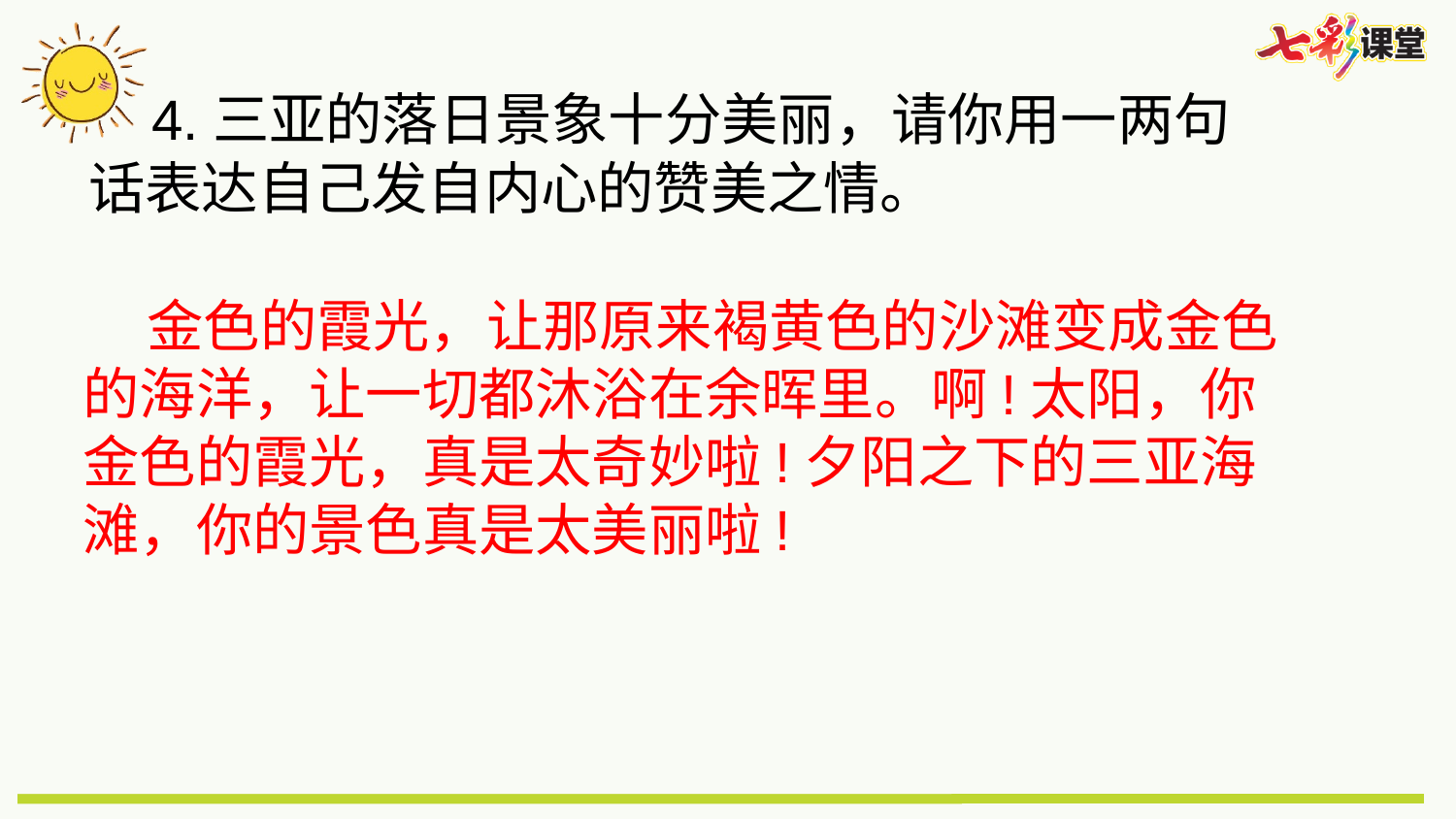

4.三亚的落日景象十分美丽，请你用一两句话表达自己发自内心的赞美之情。
    金色的霞光，让那原来褐黄色的沙滩变成金色的海洋，让一切都沐浴在余晖里。啊!太阳，你金色的霞光，真是太奇妙啦!夕阳之下的三亚海滩，你的景色真是太美丽啦!